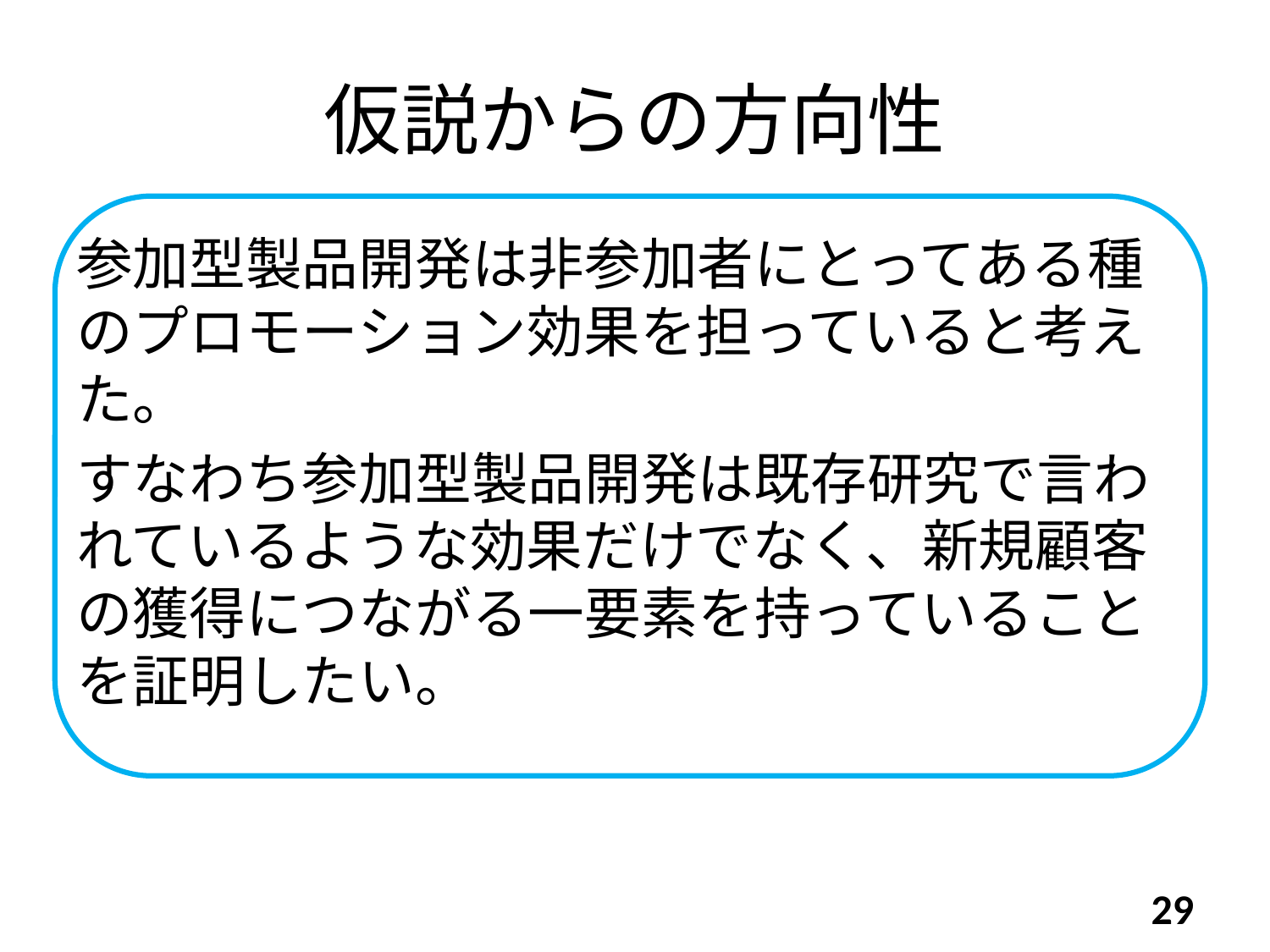

# 仮説からの方向性

参加型製品開発は非参加者にとってある種のプロモーション効果を担っていると考えた。
すなわち参加型製品開発は既存研究で言われているような効果だけでなく、新規顧客の獲得につながる一要素を持っていることを証明したい。

29